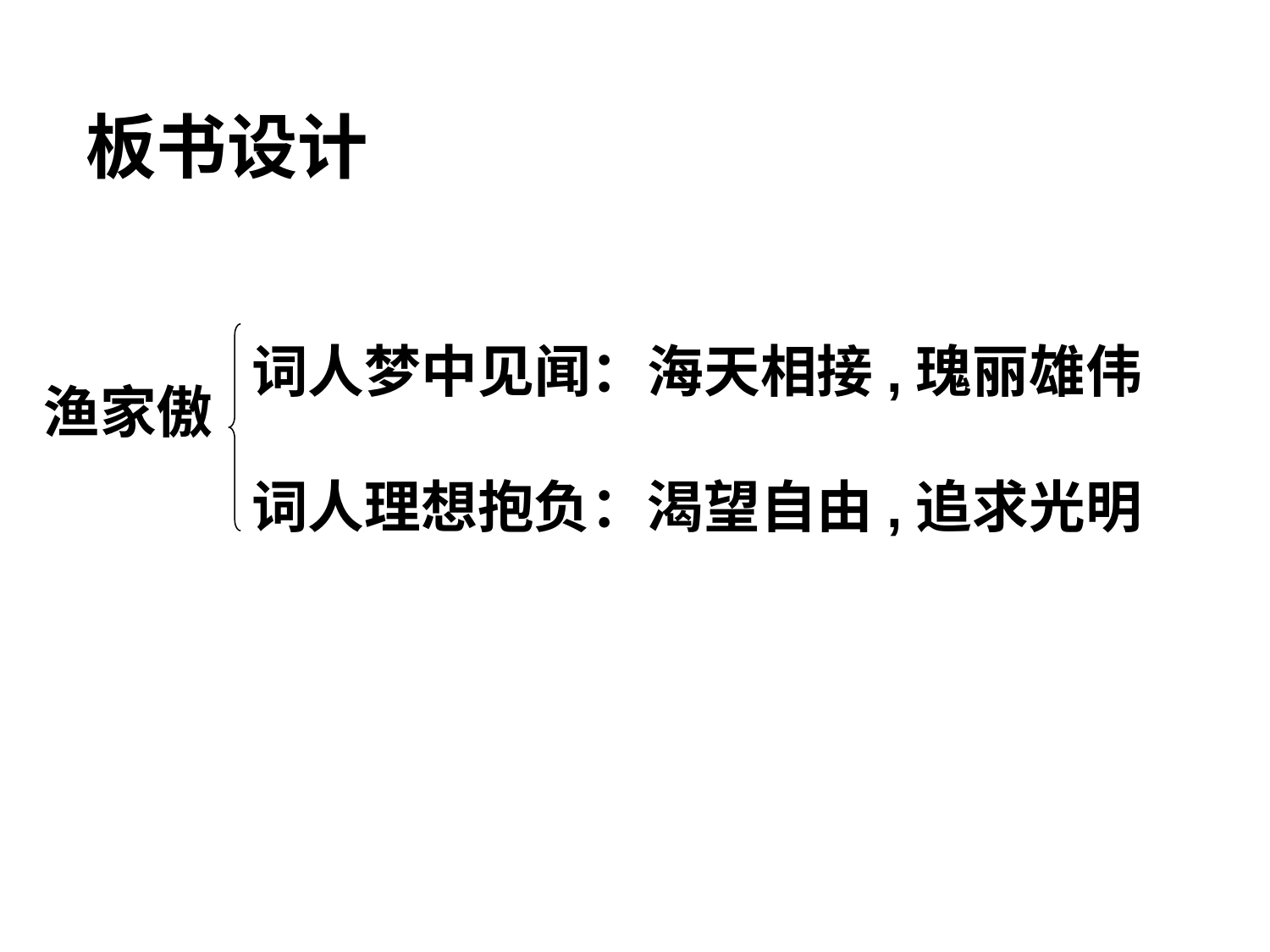

板书设计
词人梦中见闻：海天相接,瑰丽雄伟
词人理想抱负：渴望自由,追求光明

渔家傲